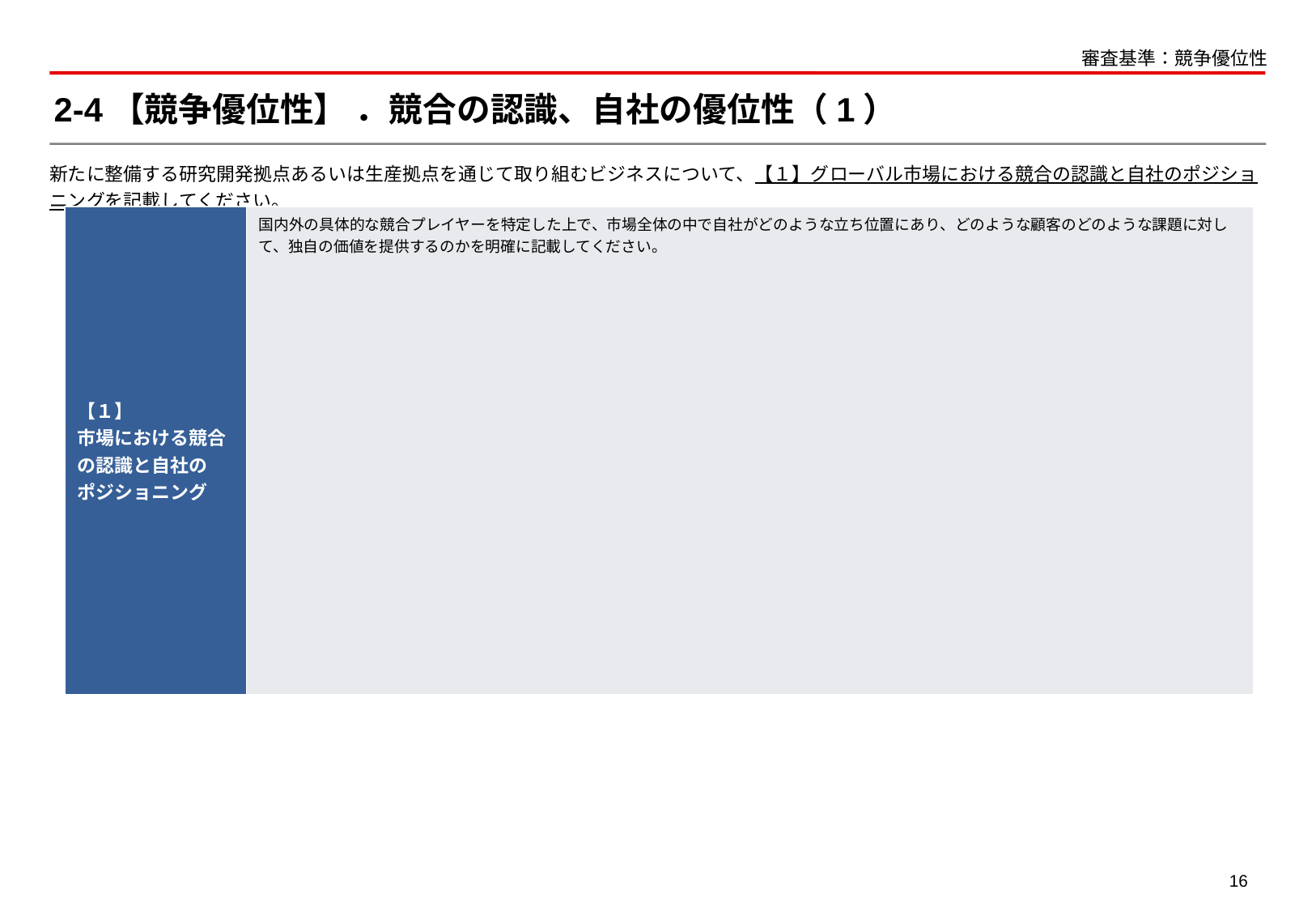

審査基準：競争優位性
# 2-4【競争優位性】 ．競合の認識、自社の優位性（1）
新たに整備する研究開発拠点あるいは生産拠点を通じて取り組むビジネスについて、【１】グローバル市場における競合の認識と自社のポジショニングを記載してください。
| 【１】 市場における競合の認識と自社の ポジショニング | 国内外の具体的な競合プレイヤーを特定した上で、市場全体の中で自社がどのような立ち位置にあり、どのような顧客のどのような課題に対して、独自の価値を提供するのかを明確に記載してください。 |
| --- | --- |